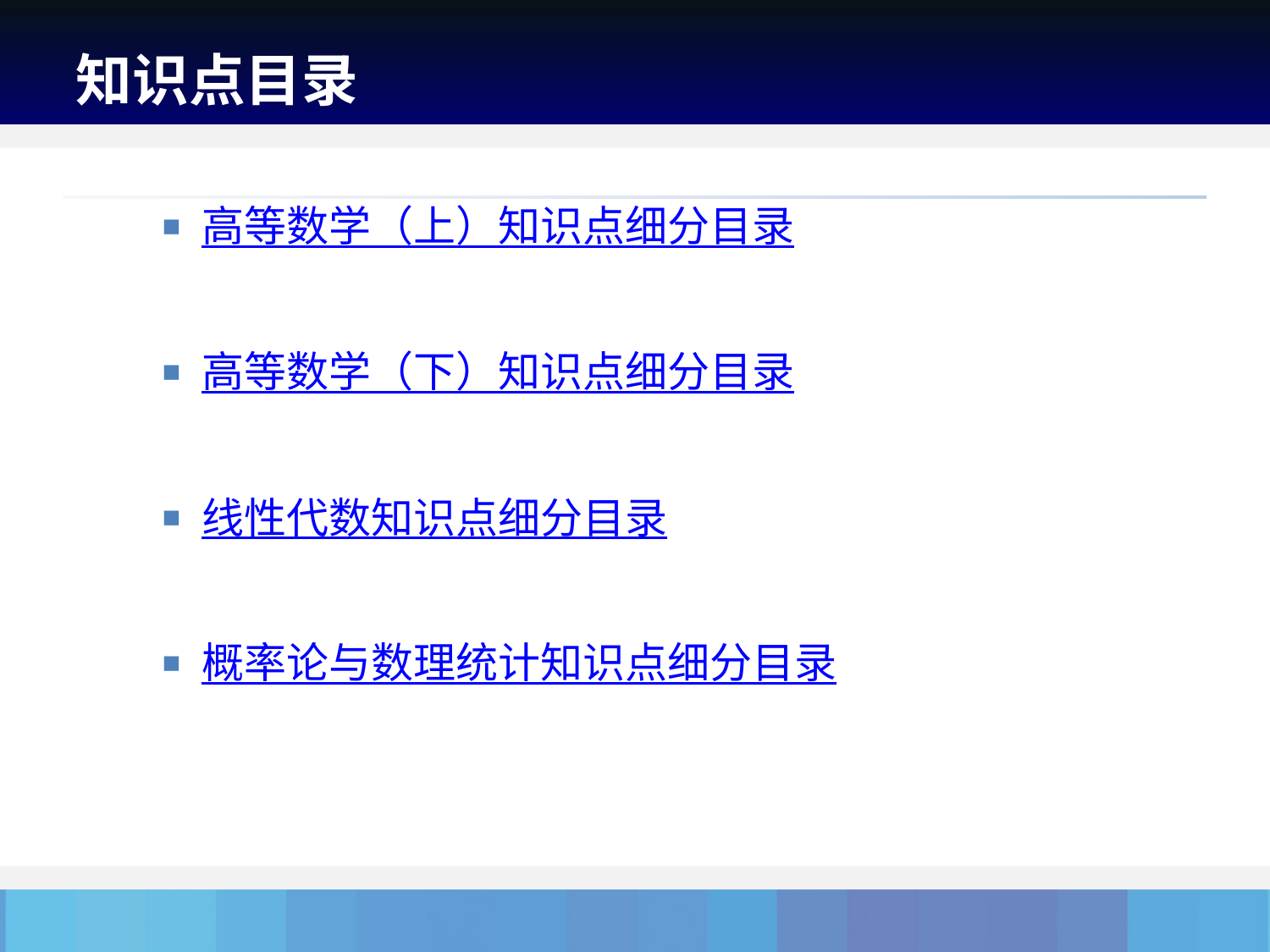

# 知识点目录
高等数学（上）知识点细分目录

高等数学（下）知识点细分目录

线性代数知识点细分目录

概率论与数理统计知识点细分目录